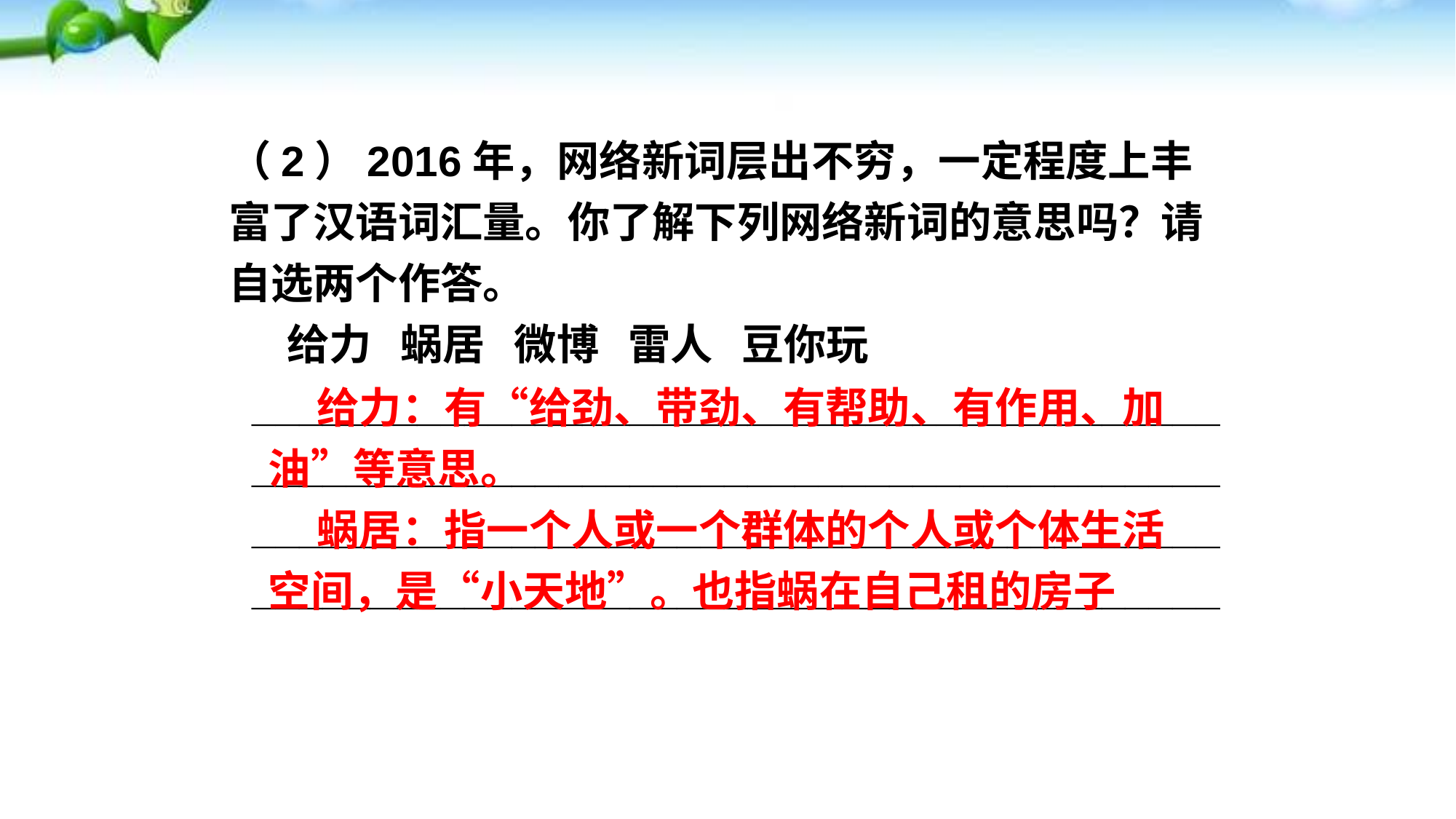

（2）2016年，网络新词层出不穷，一定程度上丰富了汉语词汇量。你了解下列网络新词的意思吗？请自选两个作答。
     给力   蜗居   微博   雷人   豆你玩
  _________________________________________
  _________________________________________
  _________________________________________
  _________________________________________
    给力：有“给劲、带劲、有帮助、有作用、加油”等意思。
    蜗居：指一个人或一个群体的个人或个体生活空间，是“小天地”。也指蜗在自己租的房子